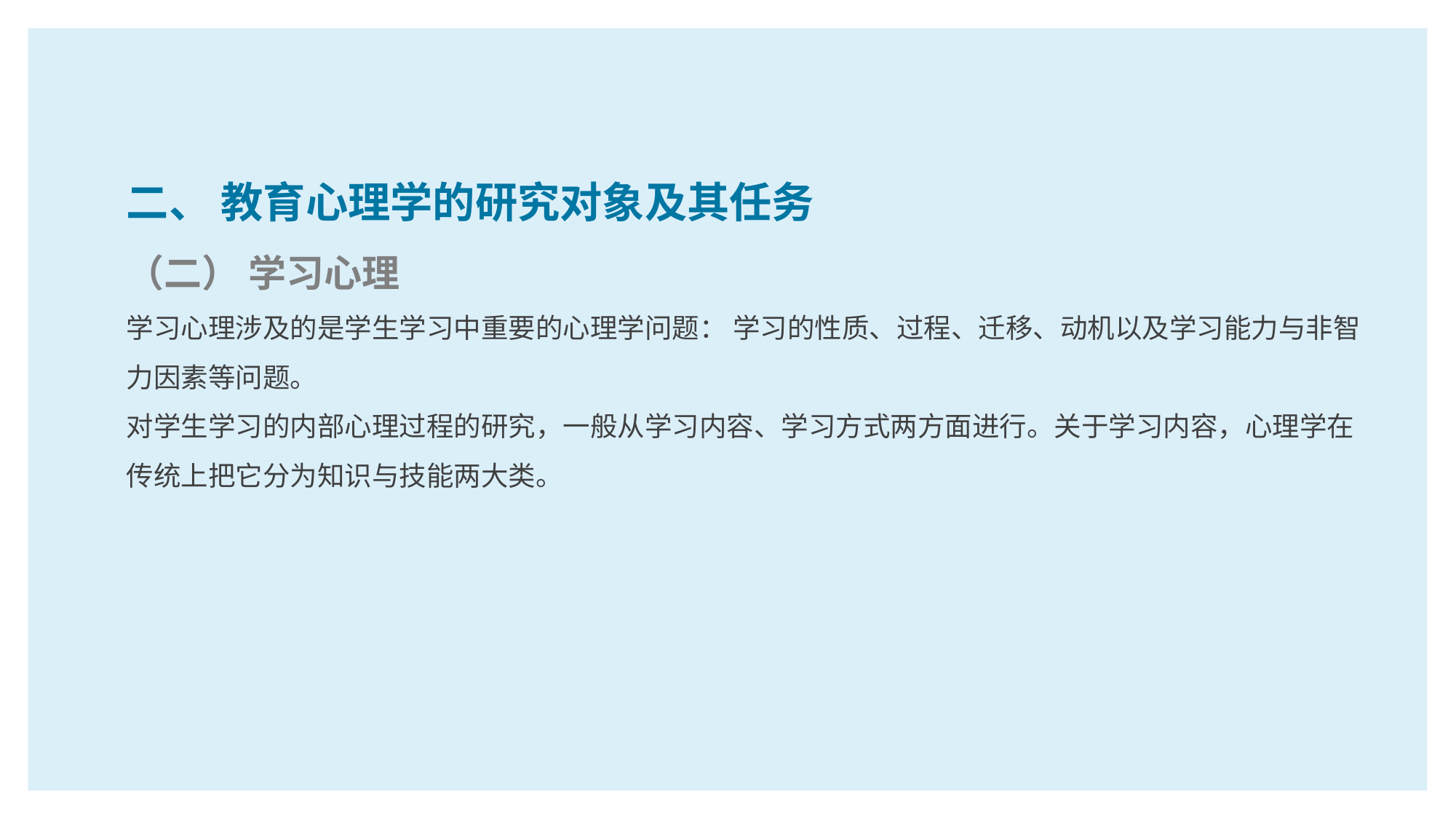

二、 教育心理学的研究对象及其任务
（二） 学习心理
学习心理涉及的是学生学习中重要的心理学问题： 学习的性质、过程、迁移、动机以及学习能力与非智力因素等问题。
对学生学习的内部心理过程的研究，一般从学习内容、学习方式两方面进行。关于学习内容，心理学在传统上把它分为知识与技能两大类。